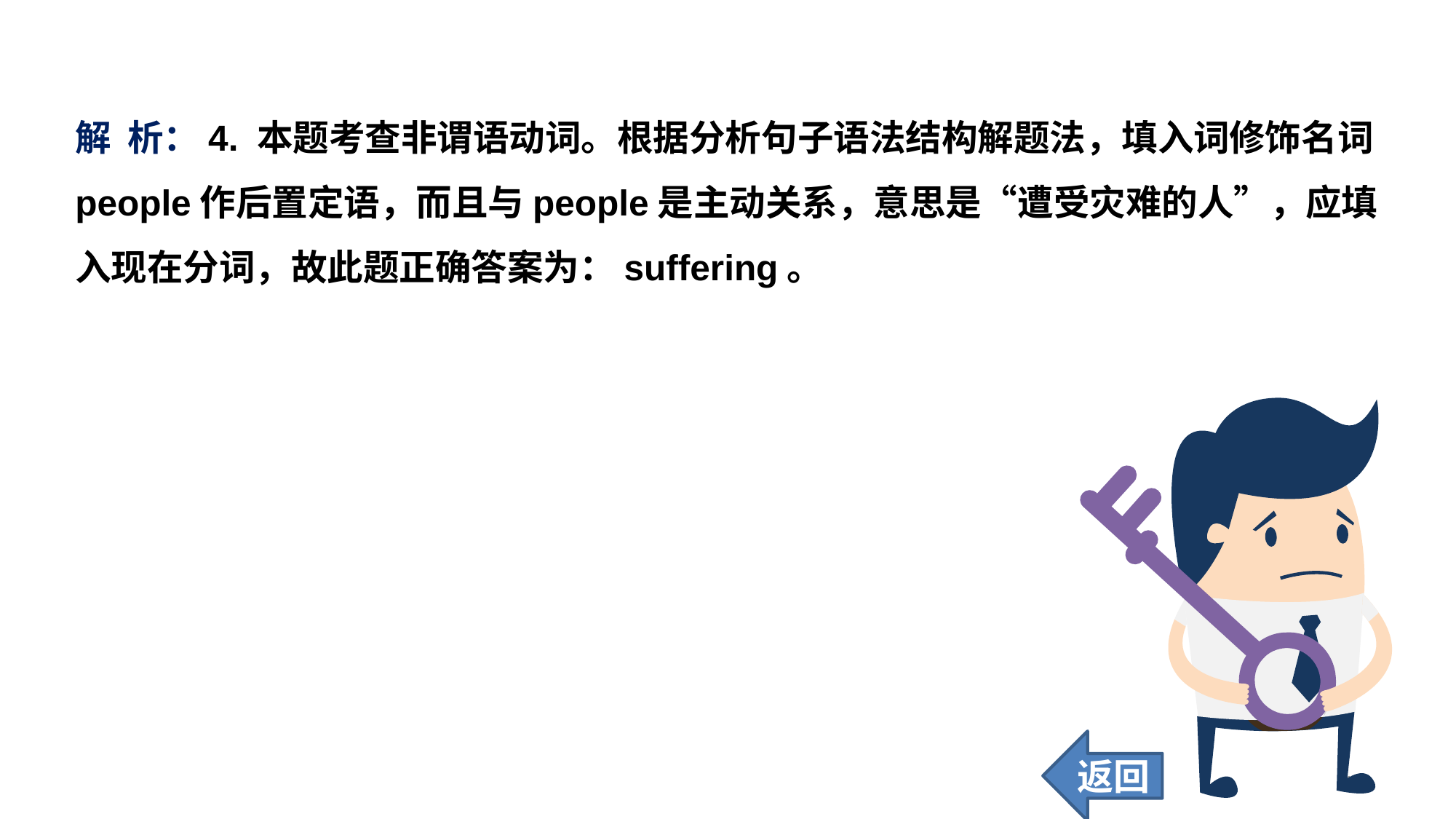

解  析：4. 本题考查非谓语动词。根据分析句子语法结构解题法，填入词修饰名词people作后置定语，而且与people是主动关系，意思是“遭受灾难的人”，应填入现在分词，故此题正确答案为：suffering。

返回
186